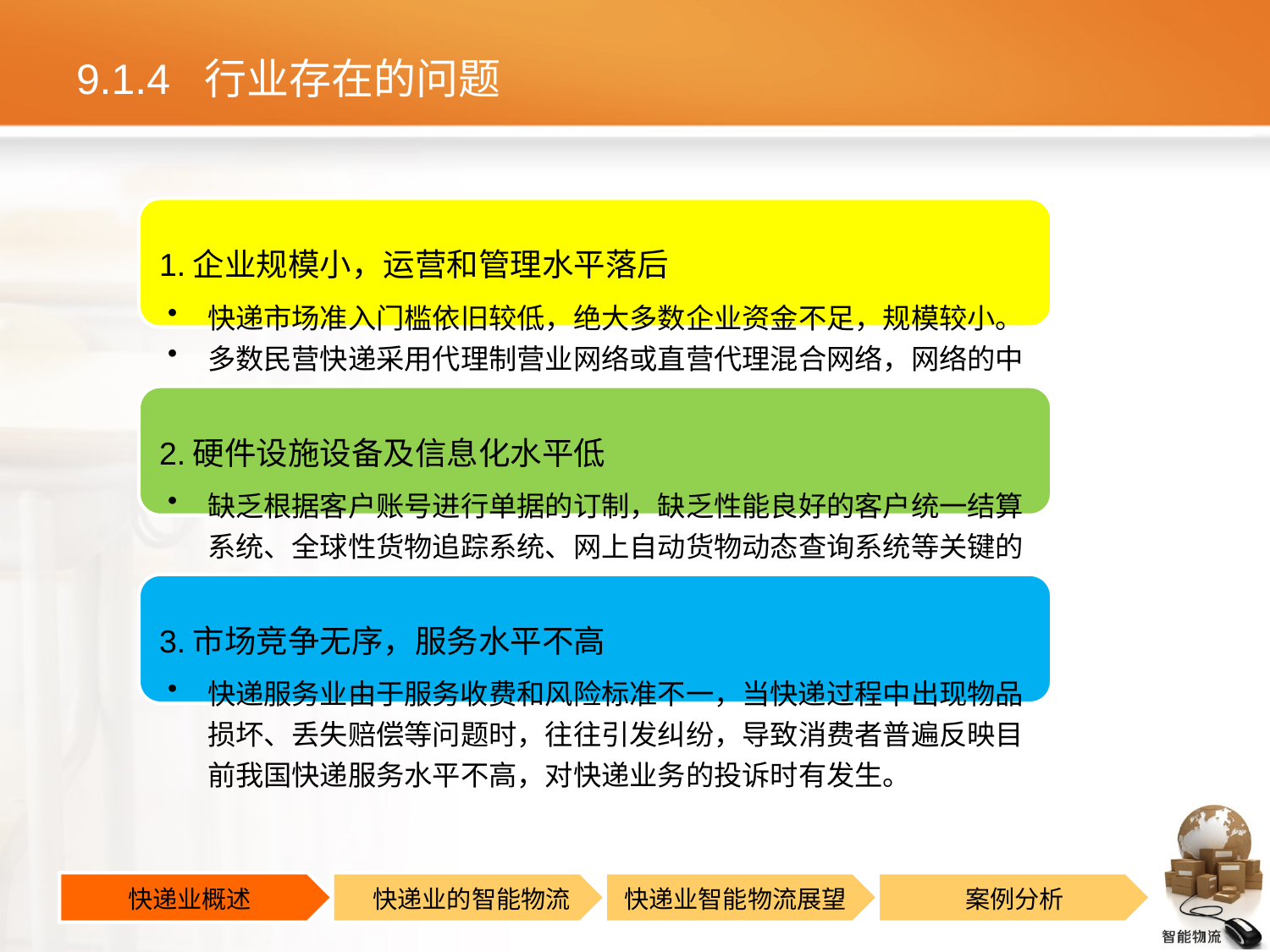

# 9.1.4  行业存在的问题
1.企业规模小，运营和管理水平落后
快递市场准入门槛依旧较低，绝大多数企业资金不足，规模较小。
2.硬件设施设备及信息化水平低
缺乏根据客户账号进行单据的订制，缺乏性能良好的客户统一结算系统、全球性货物追踪系统、网上自动货物动态查询系统等关键的信息管理系统，在服务和效率方面远远落后于国外同行。
3.市场竞争无序，服务水平不高
快递服务业由于服务收费和风险标准不一，当快递过程中出现物品损坏、丢失赔偿等问题时，往往引发纠纷，导致消费者普遍反映目前我国快递服务水平不高，对快递业务的投诉时有发生。
多数民营快递采用代理制营业网络或直营代理混合网络，网络的中央管理普遍较松散，很难为顾客提供同质化服务。